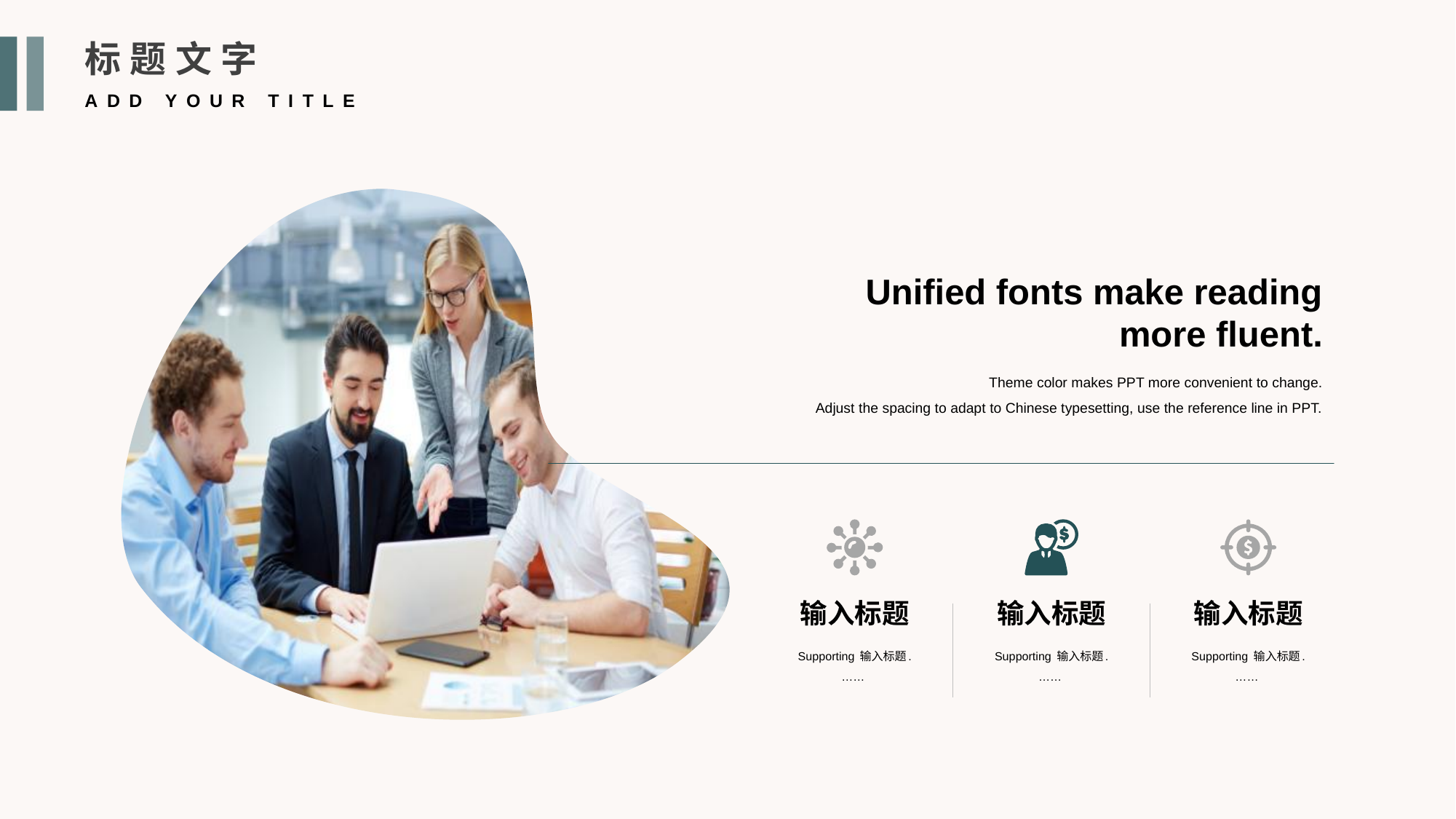

标题文字
ADD YOUR TITLE

Unified fonts make reading
more fluent.
Theme color makes PPT more convenient to change.
Adjust the spacing to adapt to Chinese typesetting, use the reference line in PPT.

输入标题
Supporting 输入标题.
……
输入标题
Supporting 输入标题.
……
输入标题
Supporting 输入标题.
……